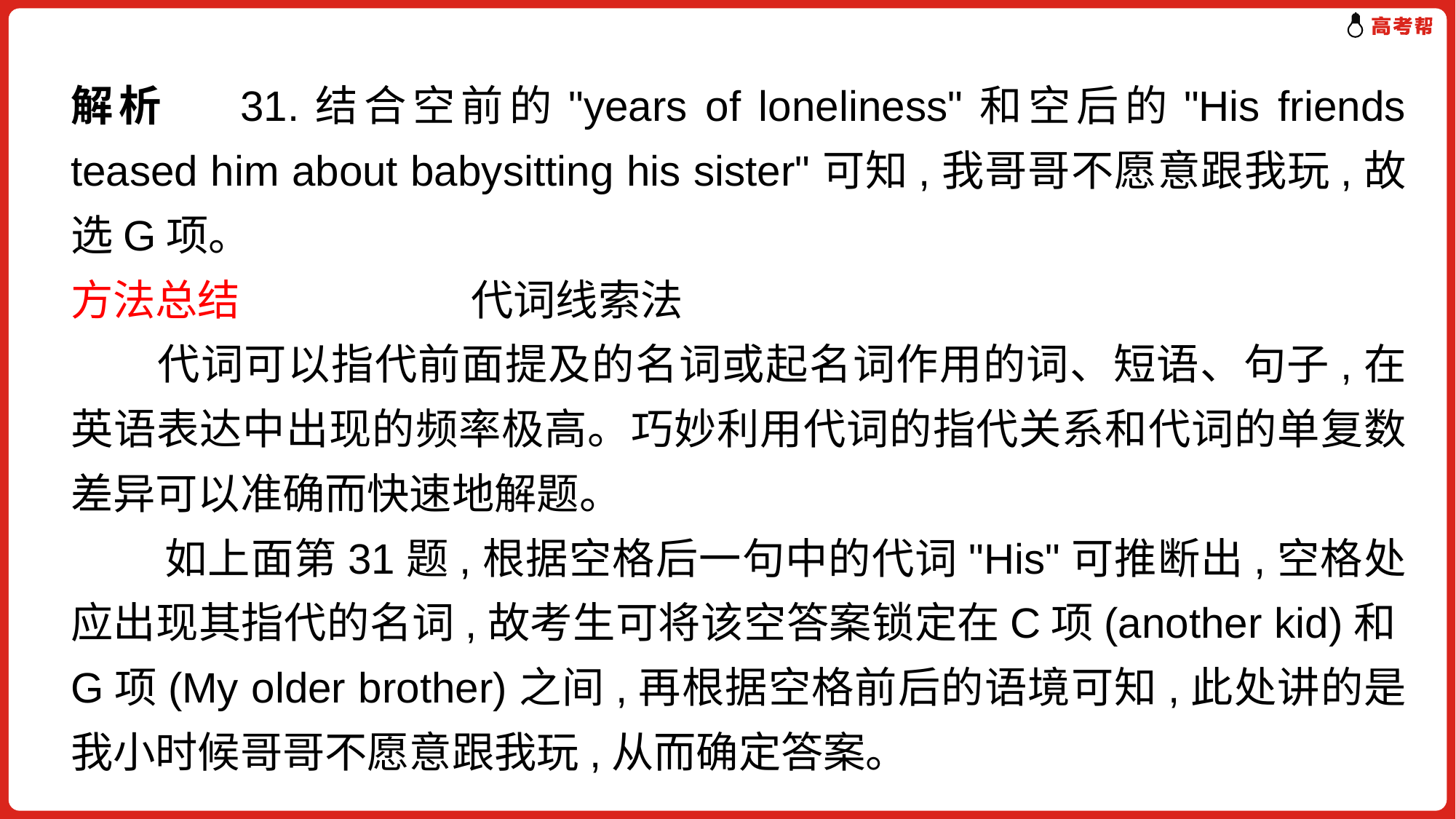

解析    31.结合空前的"years of loneliness"和空后的"His friends teased him about babysitting his sister"可知,我哥哥不愿意跟我玩,故选G项。
方法总结　　　　　  代词线索法
　　代词可以指代前面提及的名词或起名词作用的词、短语、句子,在英语表达中出现的频率极高。巧妙利用代词的指代关系和代词的单复数差异可以准确而快速地解题。
        如上面第31题,根据空格后一句中的代词"His"可推断出,空格处应出现其指代的名词,故考生可将该空答案锁定在C项(another kid)和G项(My older brother)之间,再根据空格前后的语境可知,此处讲的是我小时候哥哥不愿意跟我玩,从而确定答案。